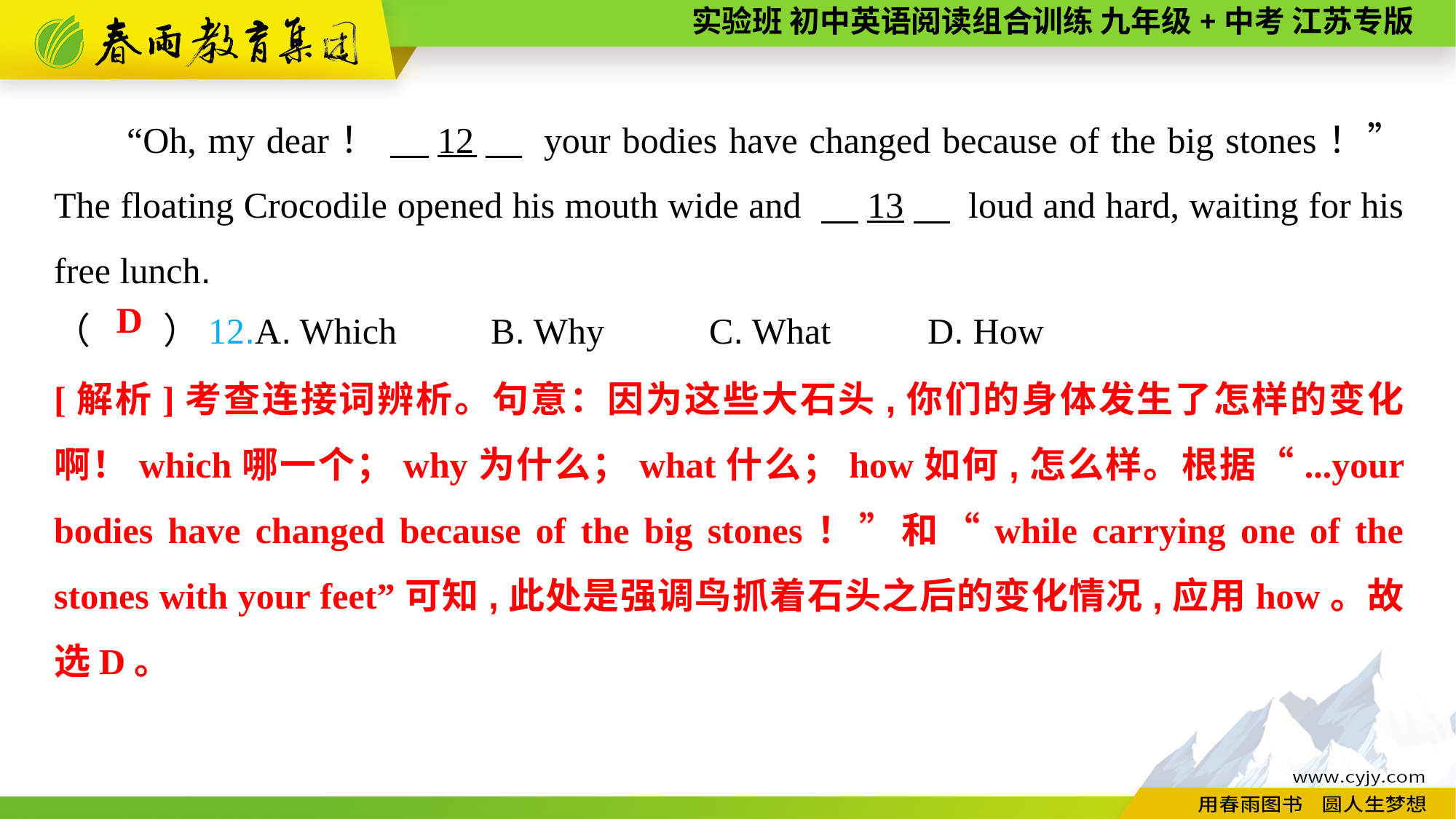

“Oh, my dear！ 　12　 your bodies have changed because of the big stones！” The floating Crocodile opened his mouth wide and 　13　 loud and hard, waiting for his free lunch.
（　　）12.A. Which	B. Why	C. What	D. How
D
[解析]考查连接词辨析。句意：因为这些大石头,你们的身体发生了怎样的变化啊！which哪一个；why为什么；what什么；how如何,怎么样。根据“...your bodies have changed because of the big stones！”和“while carrying one of the stones with your feet”可知,此处是强调鸟抓着石头之后的变化情况,应用how。故选D。